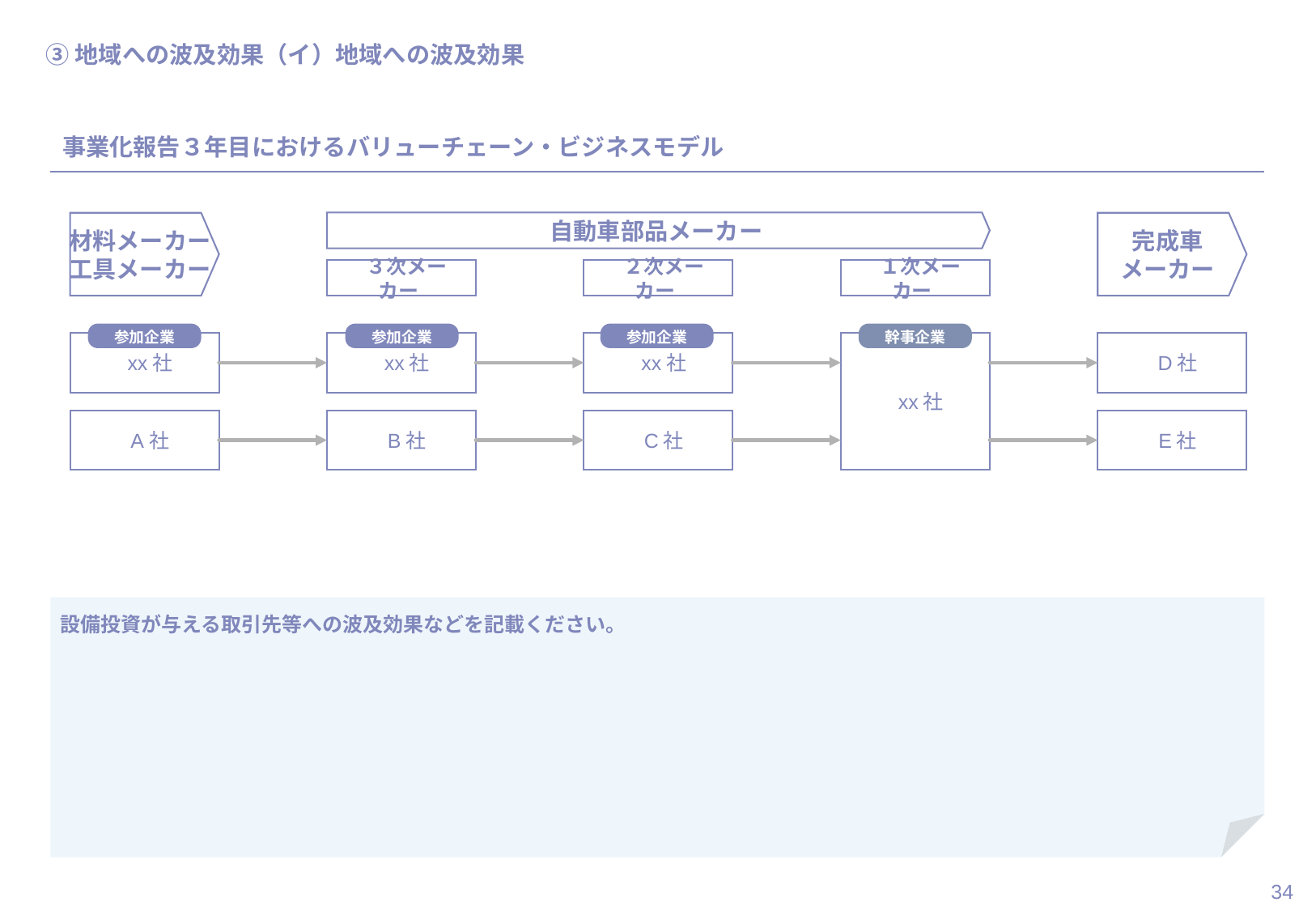

当スライドは作成必須
#
③地域への波及効果（イ）地域への波及効果
事業化報告３年目におけるバリューチェーン・ビジネスモデル
自動車部品メーカー
材料メーカー
工具メーカー
完成車
メーカー
３次メーカー
２次メーカー
１次メーカー
参加企業
参加企業
参加企業
幹事企業
xx社
xx社
xx社
xx社
D社
A社
B社
C社
E社
設備投資が与える取引先等への波及効果などを記載ください。